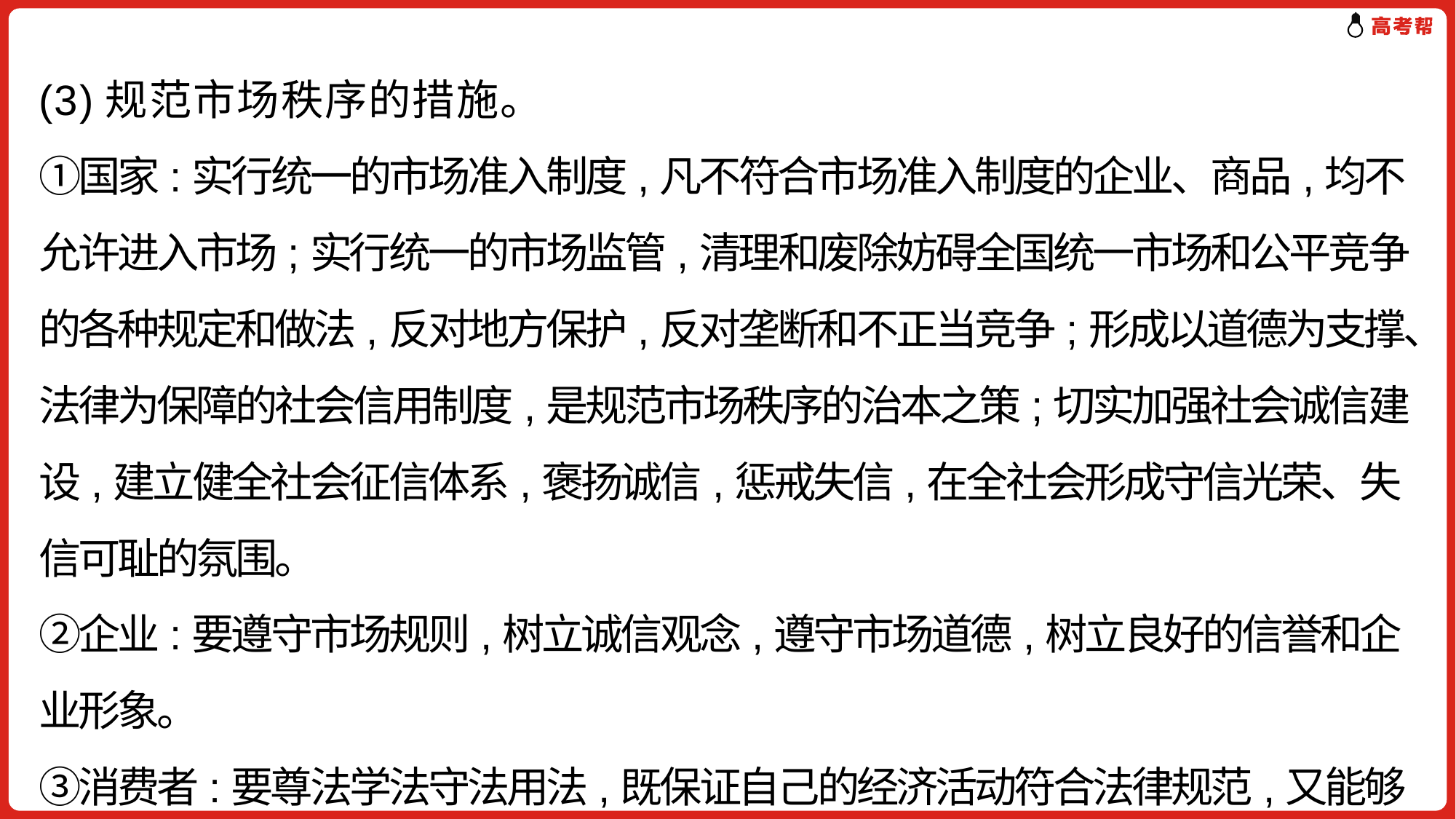

# (3)规范市场秩序的措施。 ①国家:实行统一的市场准入制度,凡不符合市场准入制度的企业、商品,均不允许进入市场;实行统一的市场监管,清理和废除妨碍全国统一市场和公平竞争的各种规定和做法,反对地方保护,反对垄断和不正当竞争;形成以道德为支撑、法律为保障的社会信用制度,是规范市场秩序的治本之策;切实加强社会诚信建设,建立健全社会征信体系,褒扬诚信,惩戒失信,在全社会形成守信光荣、失信可耻的氛围。 ②企业:要遵守市场规则,树立诚信观念,遵守市场道德,树立良好的信誉和企业形象。 ③消费者:要尊法学法守法用法,既保证自己的经济活动符合法律规范,又能够运用法律维护自己的权益。